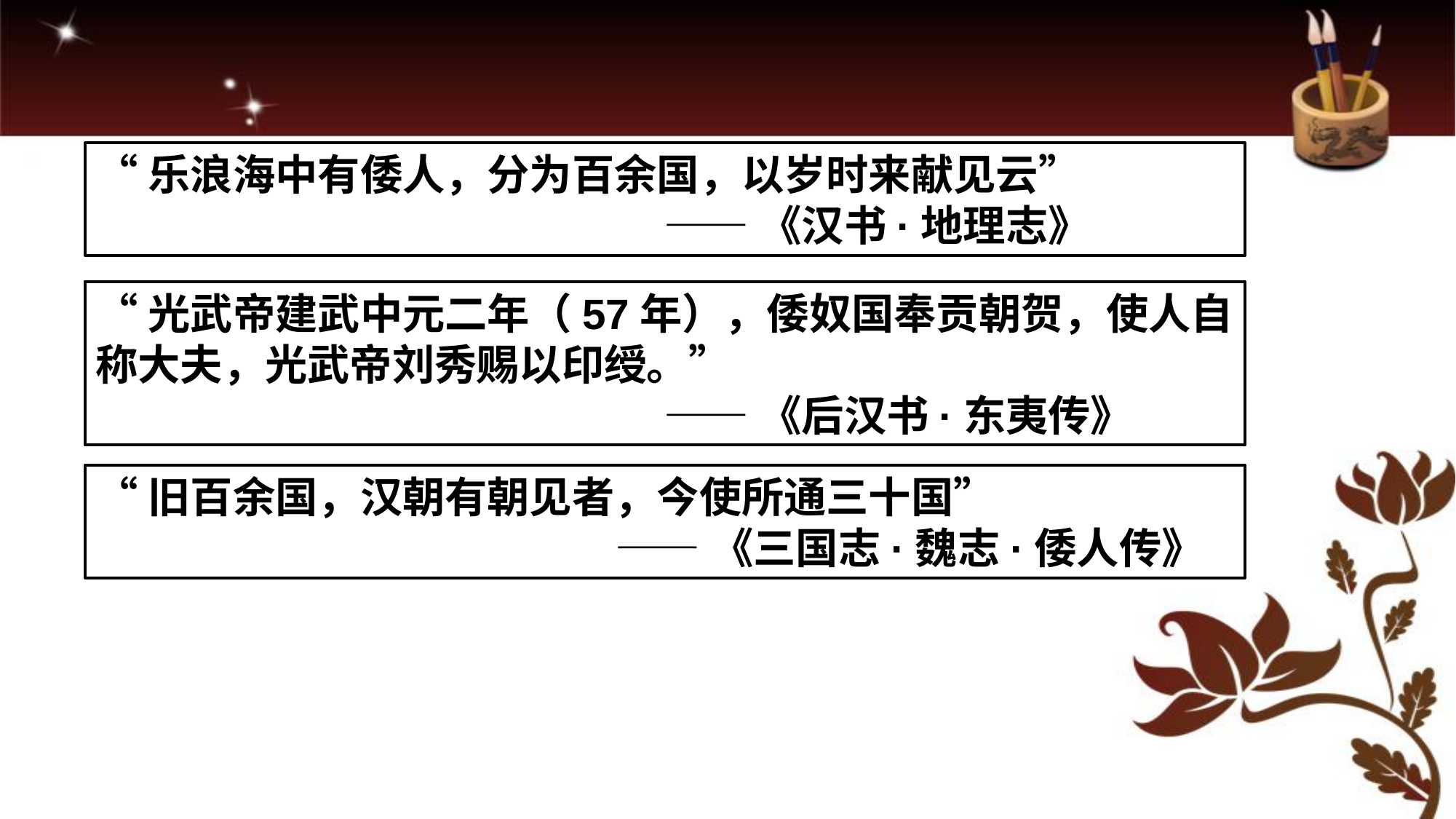

“乐浪海中有倭人，分为百余国，以岁时来献见云”
                                                           ——《汉书·地理志》
“光武帝建武中元二年（57年），倭奴国奉贡朝贺，使人自称大夫，光武帝刘秀赐以印绶。”
                                                           ——《后汉书·东夷传》
“旧百余国，汉朝有朝见者，今使所通三十国”
                                                      ——《三国志·魏志·倭人传》